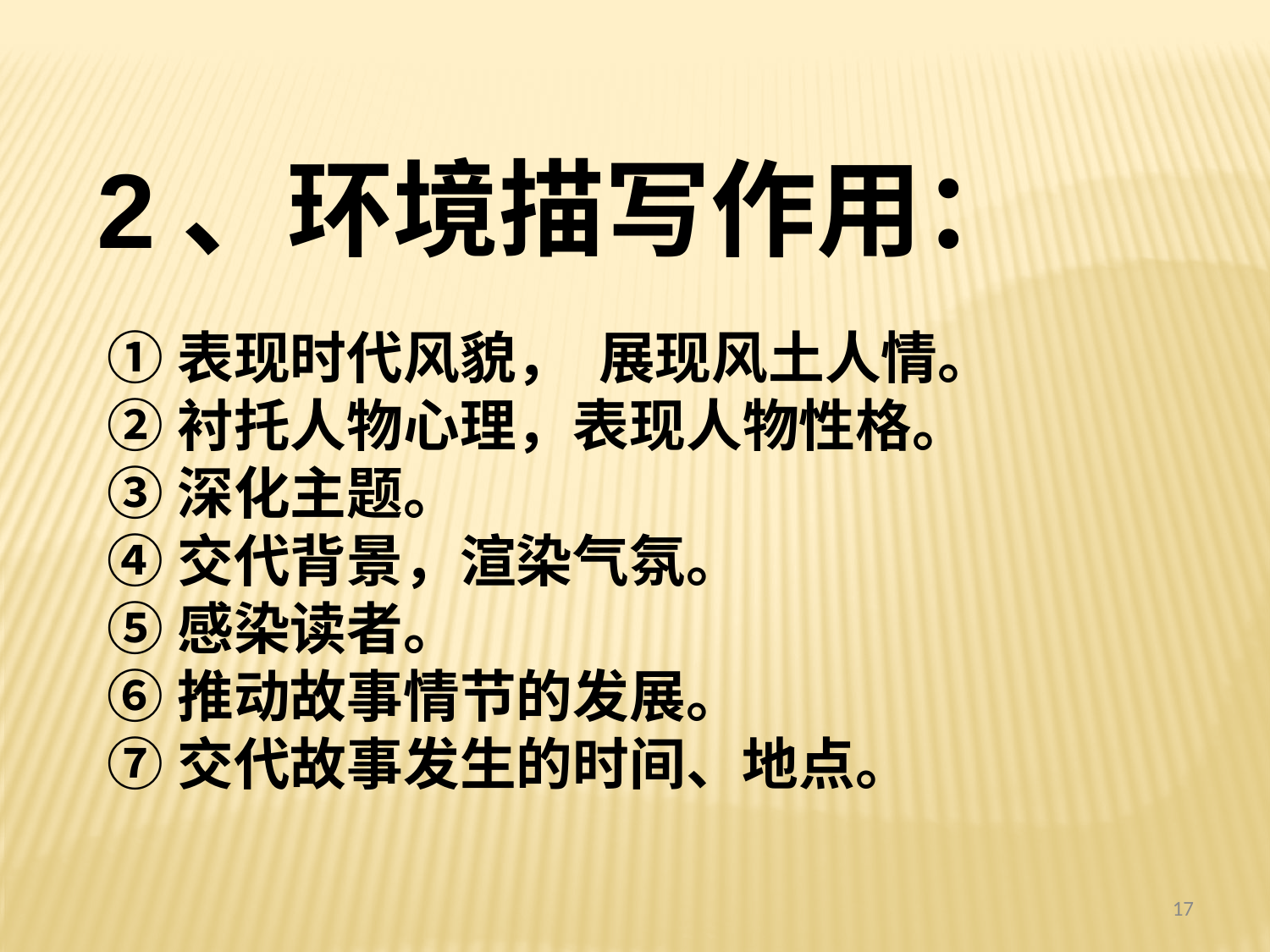

2、环境描写作用：
①表现时代风貌，  展现风土人情。
②衬托人物心理，表现人物性格。
③深化主题。
④交代背景，渲染气氛。
⑤感染读者。
⑥推动故事情节的发展。
⑦交代故事发生的时间、地点。
17